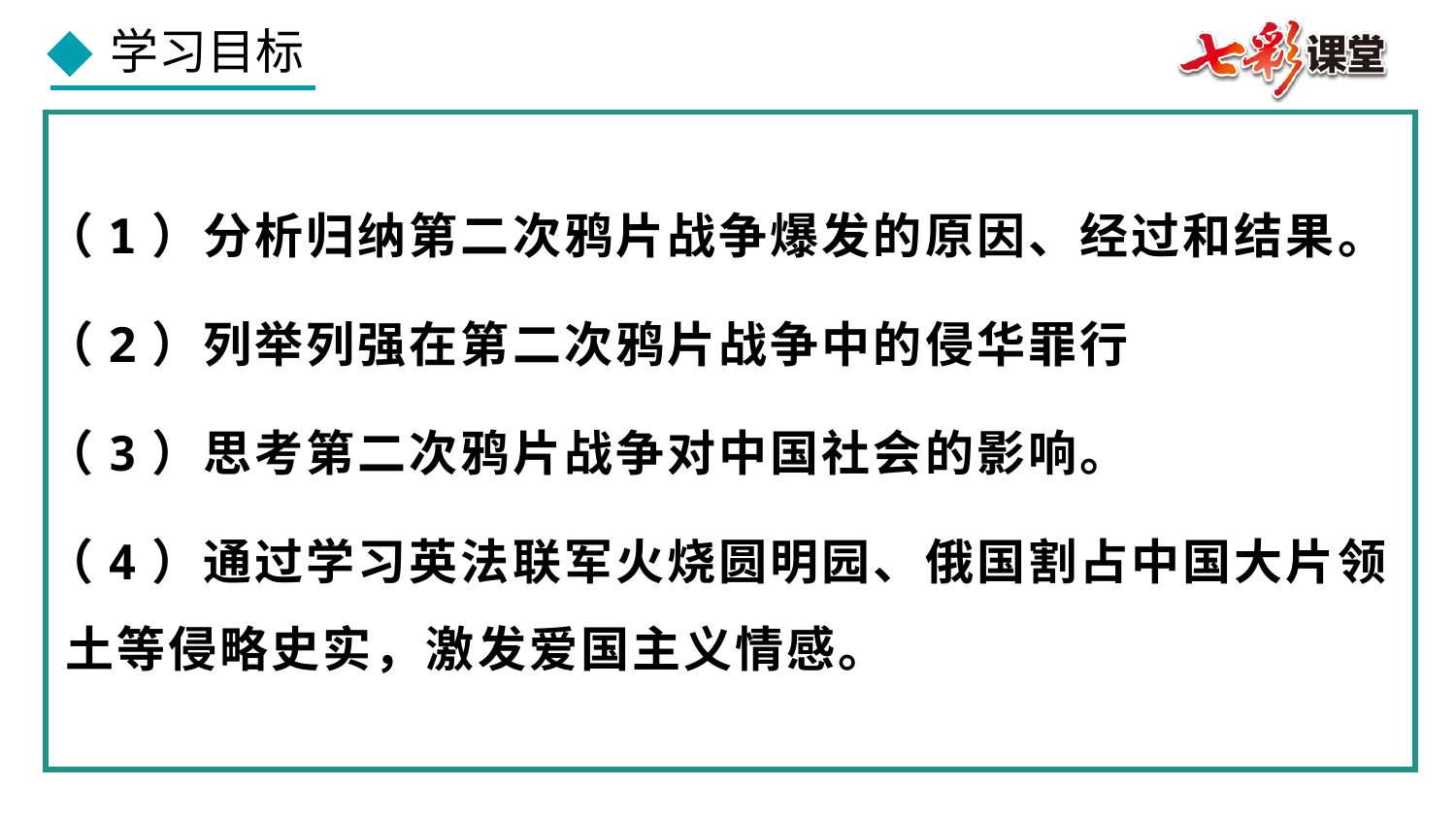

（1）分析归纳第二次鸦片战争爆发的原因、经过和结果。
（2）列举列强在第二次鸦片战争中的侵华罪行
（3）思考第二次鸦片战争对中国社会的影响。
（4）通过学习英法联军火烧圆明园、俄国割占中国大片领土等侵略史实，激发爱国主义情感。